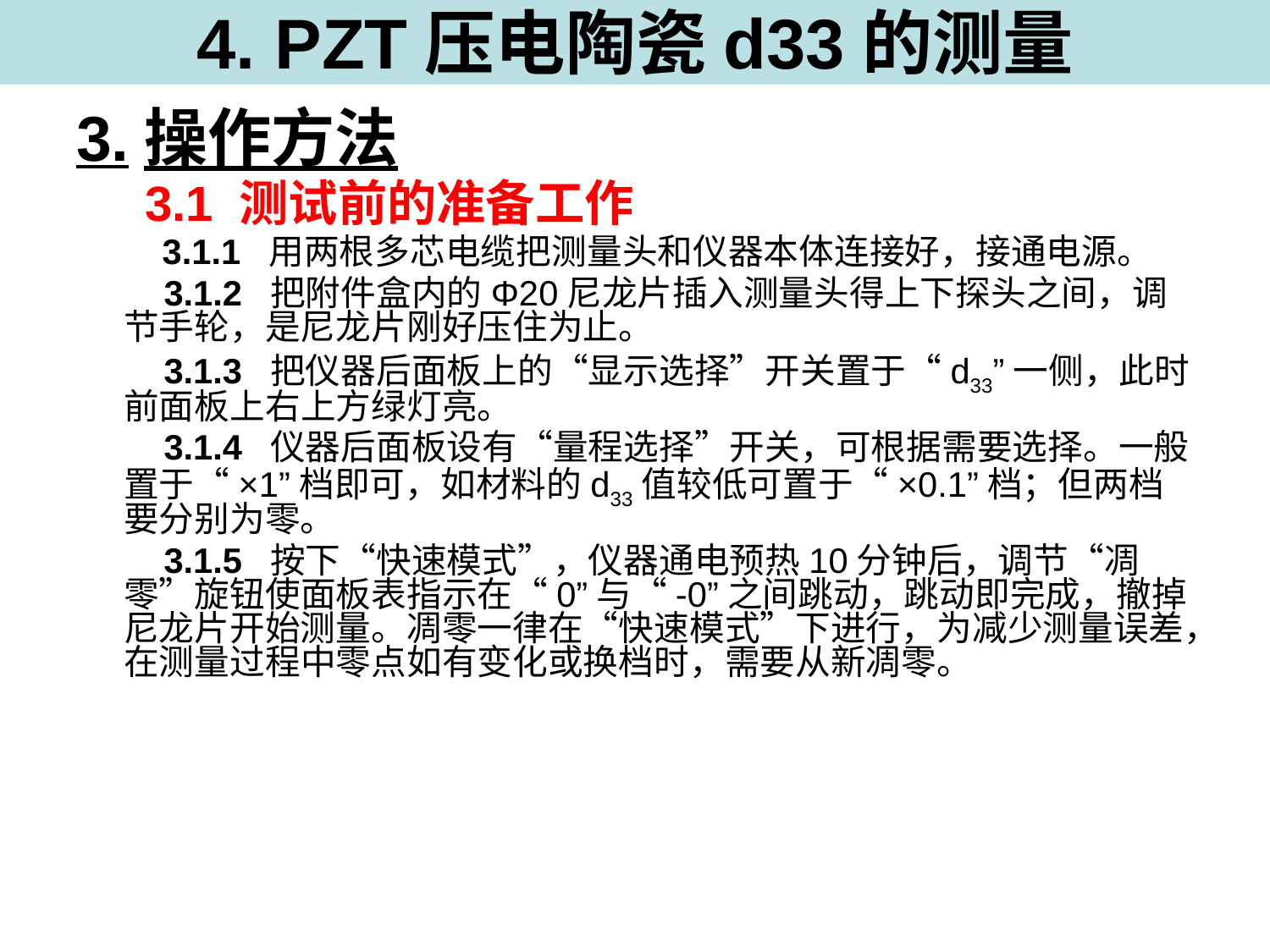

# 4. PZT压电陶瓷d33的测量
3.操作方法
     3.1 测试前的准备工作
           3.1.1  用两根多芯电缆把测量头和仪器本体连接好，接通电源。
         3.1.2  把附件盒内的Φ20尼龙片插入测量头得上下探头之间，调节手轮，是尼龙片刚好压住为止。
         3.1.3  把仪器后面板上的“显示选择”开关置于“d33”一侧，此时前面板上右上方绿灯亮。
         3.1.4  仪器后面板设有“量程选择”开关，可根据需要选择。一般置于“×1”档即可，如材料的d33值较低可置于“×0.1”档；但两档要分别为零。
         3.1.5  按下“快速模式”，仪器通电预热10分钟后，调节“凋零”旋钮使面板表指示在“0”与“-0”之间跳动，跳动即完成，撤掉尼龙片开始测量。凋零一律在“快速模式”下进行，为减少测量误差，在测量过程中零点如有变化或换档时，需要从新凋零。